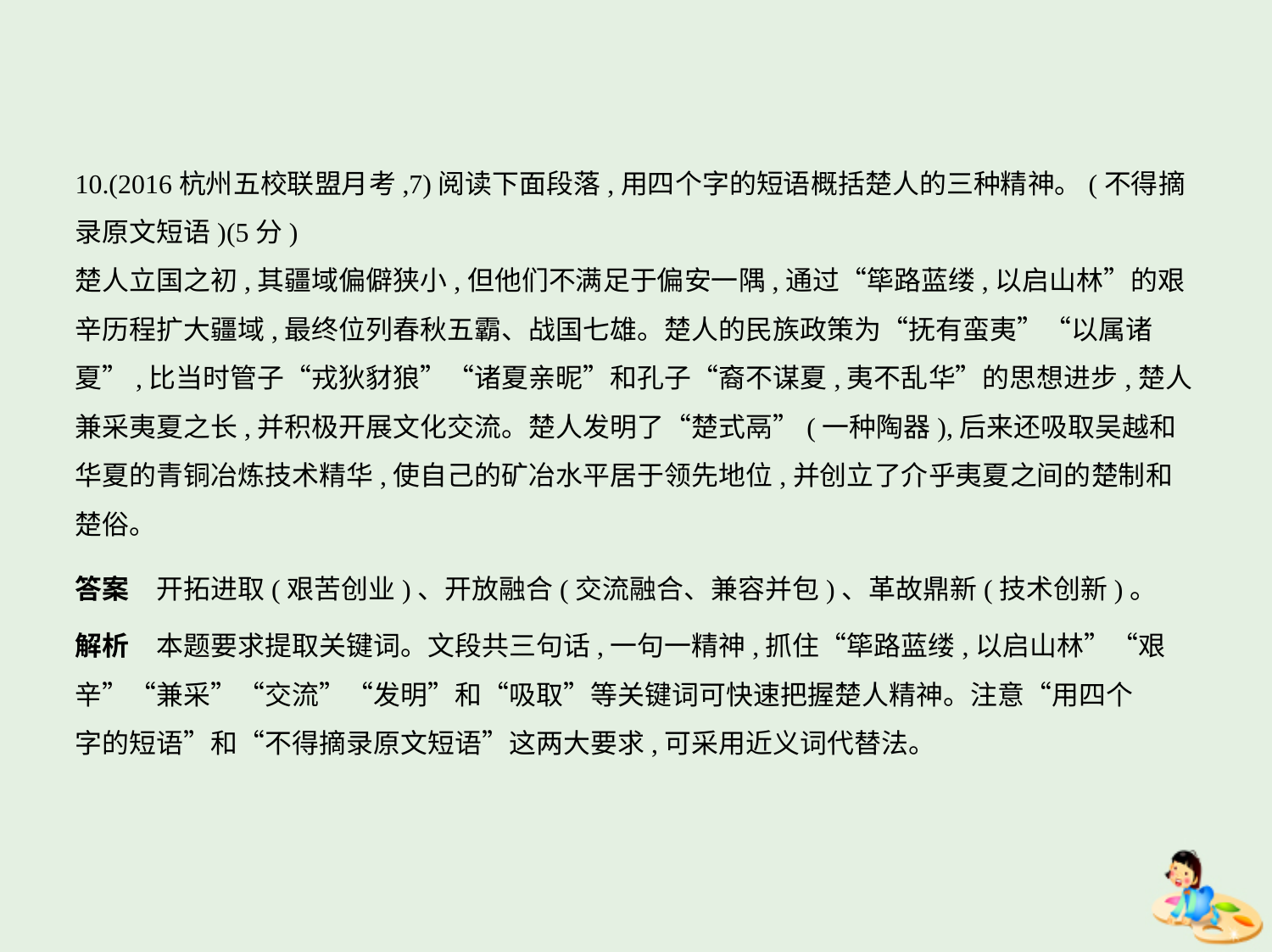

10.(2016杭州五校联盟月考,7)阅读下面段落,用四个字的短语概括楚人的三种精神。(不得摘
录原文短语)(5分)
楚人立国之初,其疆域偏僻狭小,但他们不满足于偏安一隅,通过“筚路蓝缕,以启山林”的艰
辛历程扩大疆域,最终位列春秋五霸、战国七雄。楚人的民族政策为“抚有蛮夷”“以属诸
夏”,比当时管子“戎狄豺狼”“诸夏亲昵”和孔子“裔不谋夏,夷不乱华”的思想进步,楚人
兼采夷夏之长,并积极开展文化交流。楚人发明了“楚式鬲”(一种陶器),后来还吸取吴越和
华夏的青铜冶炼技术精华,使自己的矿冶水平居于领先地位,并创立了介乎夷夏之间的楚制和
楚俗。
答案　开拓进取(艰苦创业)、开放融合(交流融合、兼容并包)、革故鼎新(技术创新)。
解析　本题要求提取关键词。文段共三句话,一句一精神,抓住“筚路蓝缕,以启山林”“艰
辛”“兼采”“交流”“发明”和“吸取”等关键词可快速把握楚人精神。注意“用四个
字的短语”和“不得摘录原文短语”这两大要求,可采用近义词代替法。